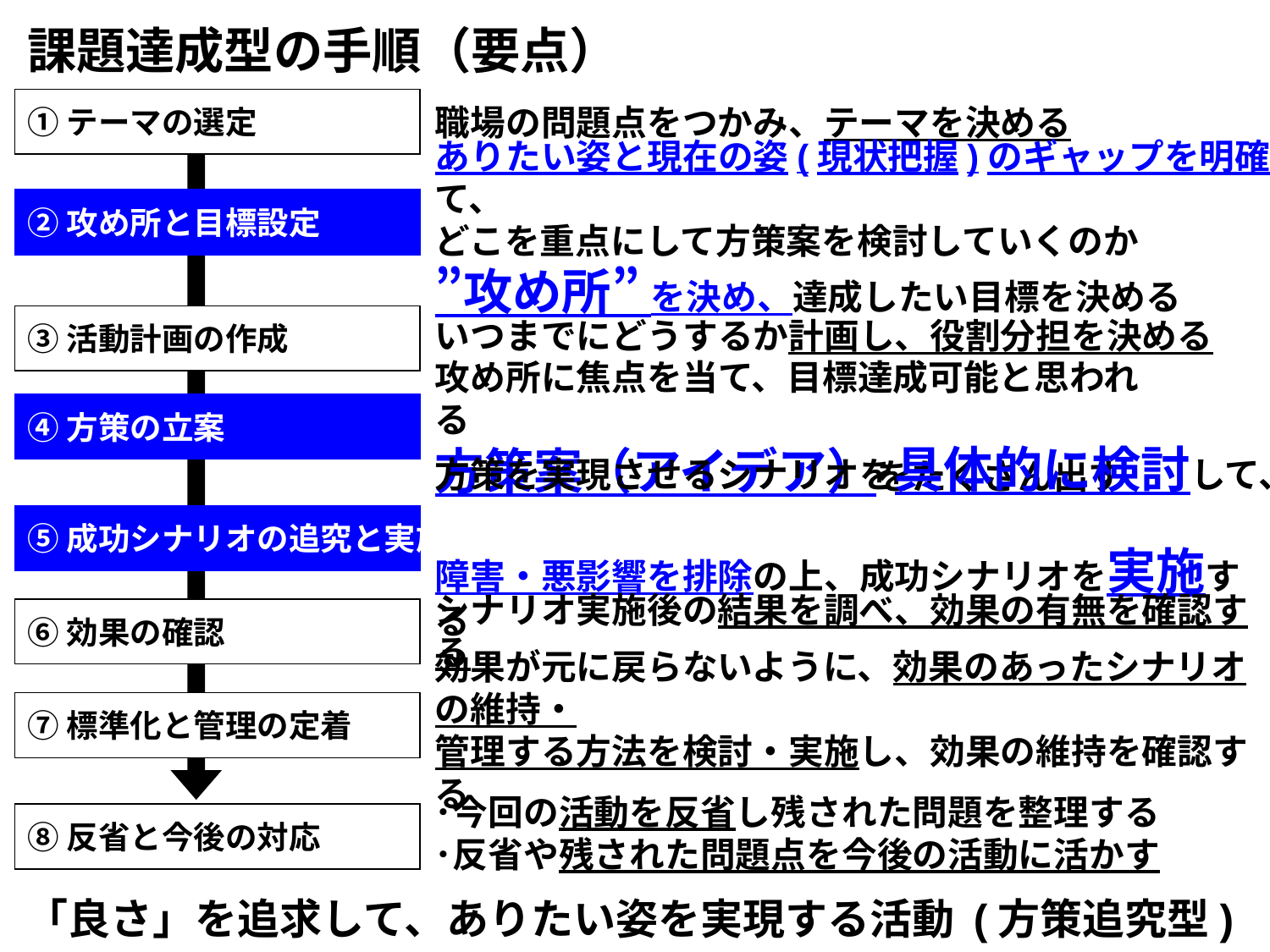

課題達成型の手順（要点）
①テーマの選定
職場の問題点をつかみ、テーマを決める

ありたい姿と現在の姿(現状把握)のギャップを明確にして、
どこを重点にして方策案を検討していくのか
”攻め所” を決め、達成したい目標を決める
②攻め所と目標設定
③活動計画の作成
いつまでにどうするか計画し、役割分担を決める
攻め所に焦点を当て、目標達成可能と思われる
方策案（アイデア）をたくさん出す
④方策の立案
方策を実現させるシナリオを具体的に検討して、
障害・悪影響を排除の上、成功シナリオを実施する
⑤成功シナリオの追究と実施
⑥効果の確認
シナリオ実施後の結果を調べ、効果の有無を確認する
効果が元に戻らないように、効果のあったシナリオの維持・
管理する方法を検討・実施し、効果の維持を確認する
⑦標準化と管理の定着
･今回の活動を反省し残された問題を整理する
･反省や残された問題点を今後の活動に活かす
⑧反省と今後の対応
「良さ」を追求して、ありたい姿を実現する活動 (方策追究型)